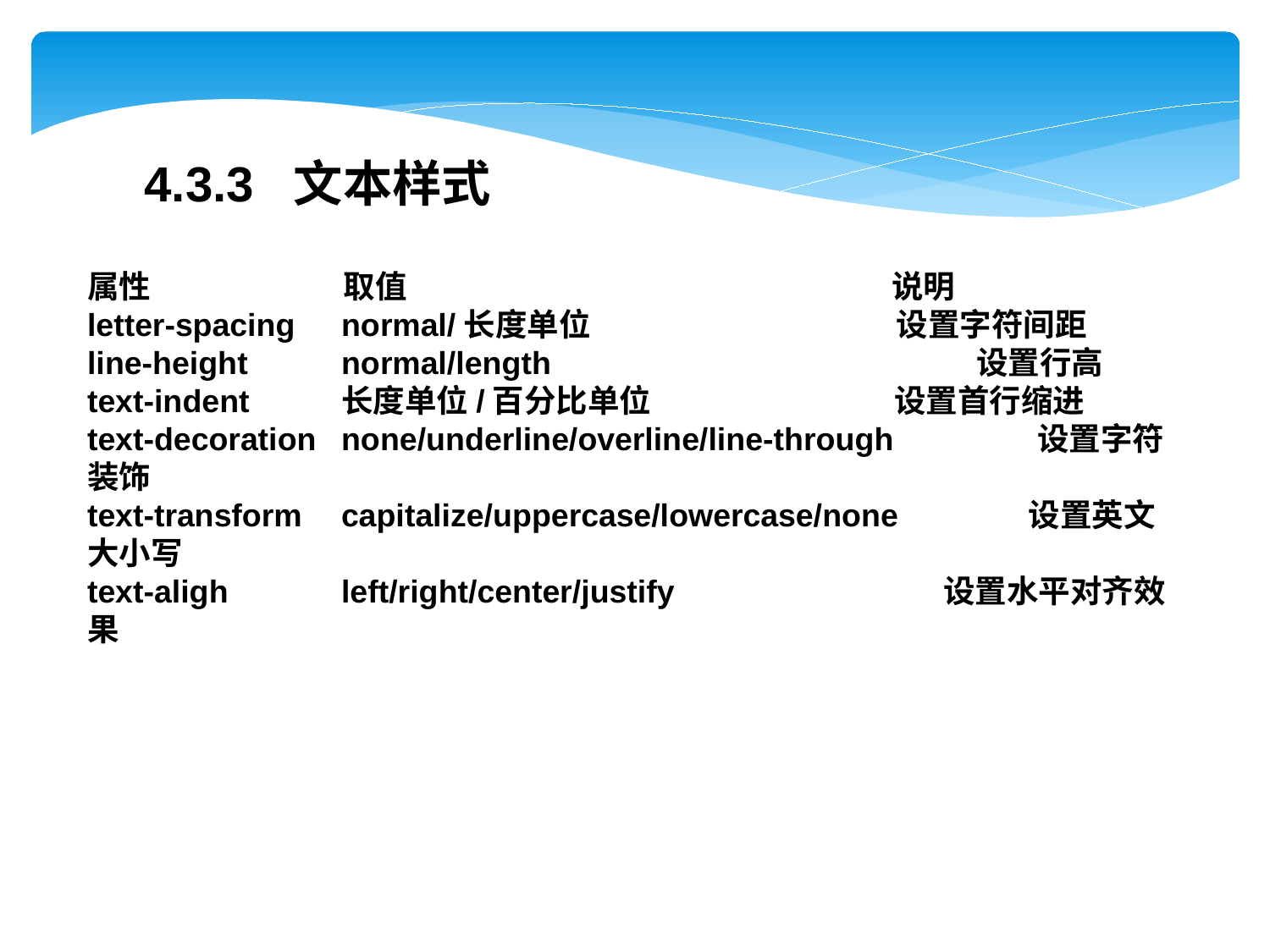

4.3.3  文本样式
属性	                  取值	                                                           说明
letter-spacing	normal/长度单位	                                          设置字符间距
line-height	normal/length	                                          设置行高
text-indent	长度单位/百分比单位	                        设置首行缩进
text-decoration	none/underline/overline/line-through	      设置字符装饰
text-transform	capitalize/uppercase/lowercase/none	     设置英文大小写
text-aligh	left/right/center/justify	                        设置水平对齐效果